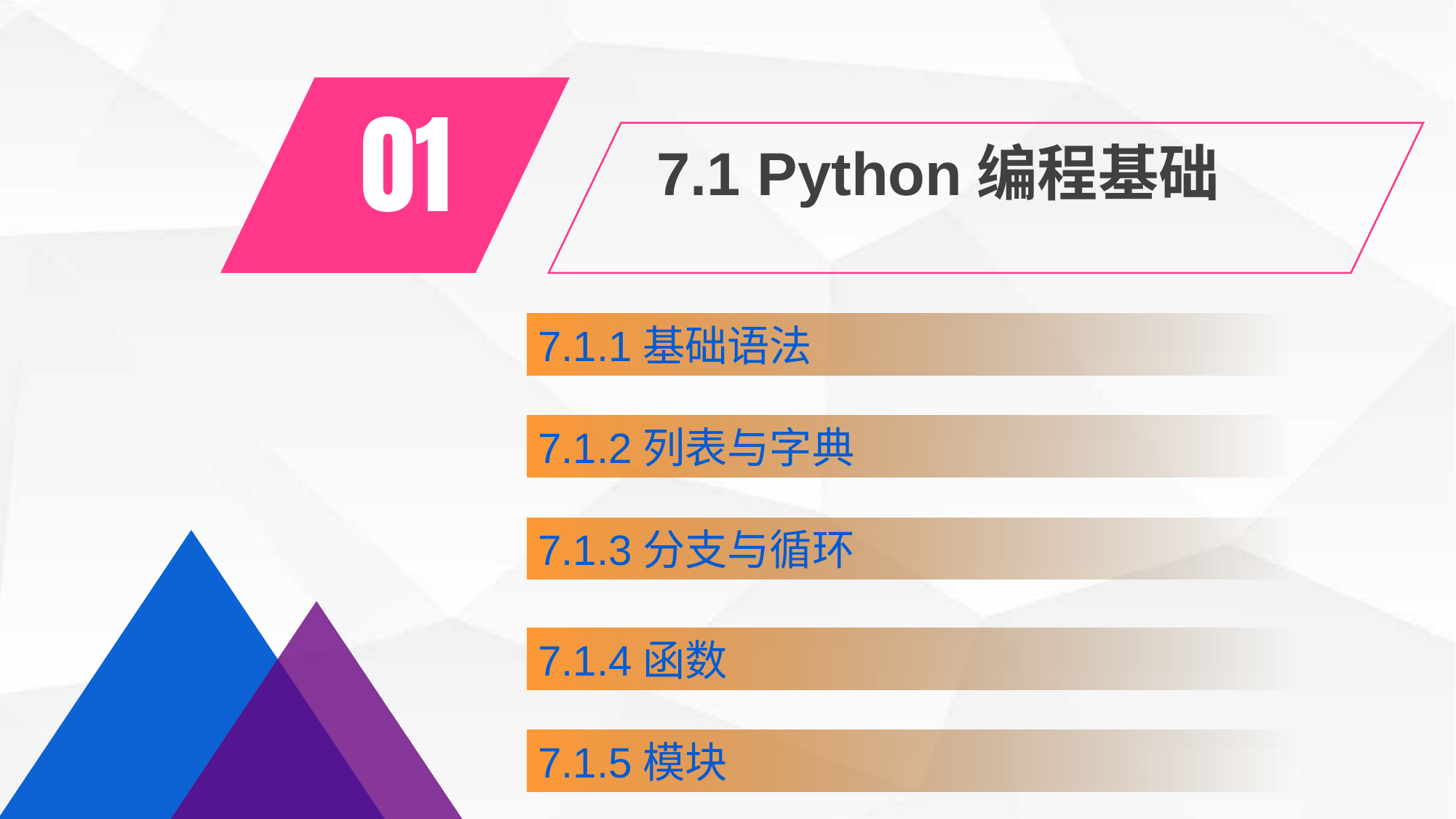

01

  7.1 Python编程基础
7.1.1基础语法
7.1.2列表与字典
7.1.3分支与循环

7.1.4函数
7.1.5模块